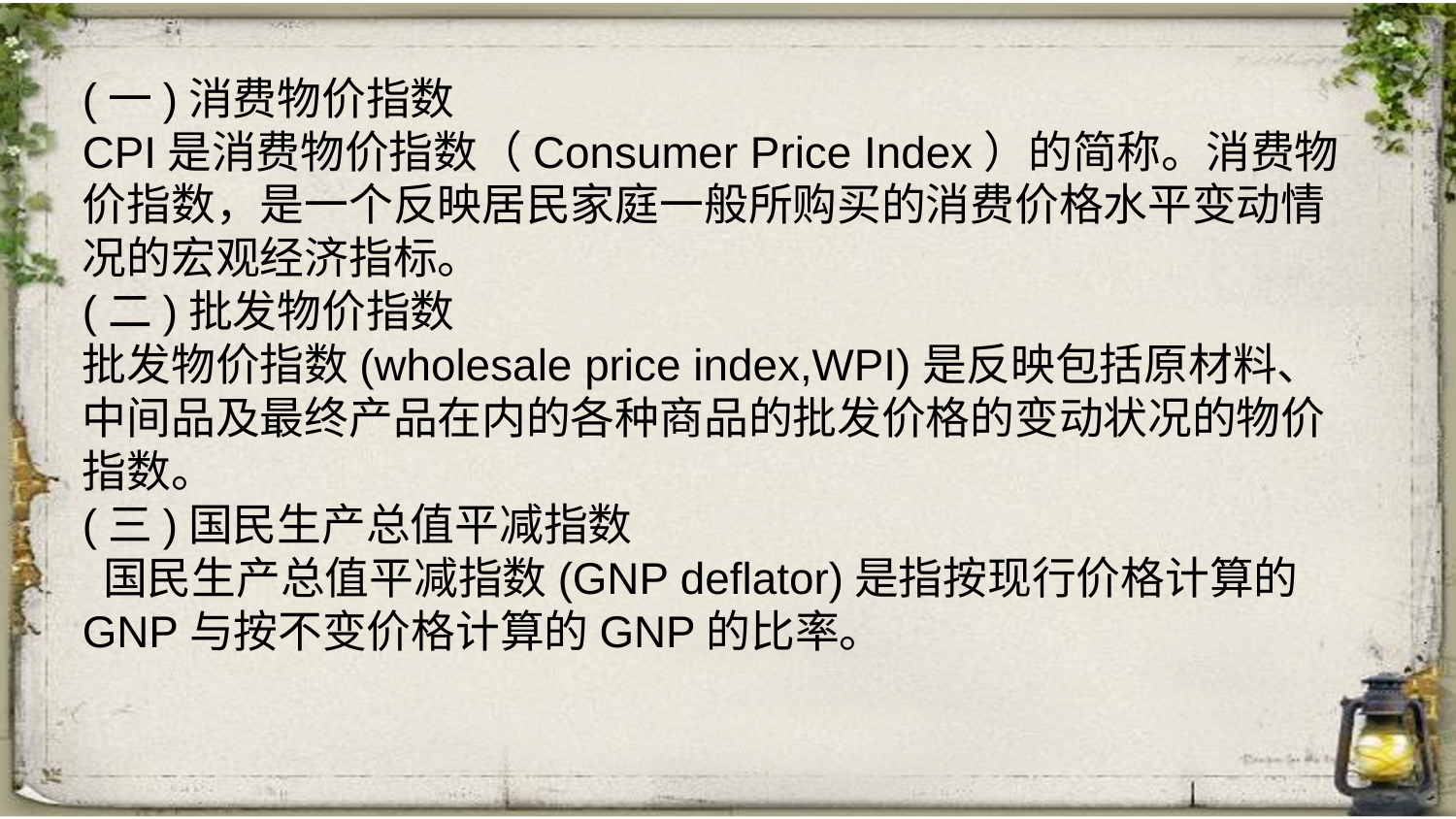

(一)消费物价指数
CPI是消费物价指数（Consumer Price Index）的简称。消费物价指数，是一个反映居民家庭一般所购买的消费价格水平变动情况的宏观经济指标。
(二)批发物价指数
批发物价指数(wholesale price index,WPI)是反映包括原材料、中间品及最终产品在内的各种商品的批发价格的变动状况的物价指数。
(三)国民生产总值平减指数
 国民生产总值平减指数(GNP deflator)是指按现行价格计算的GNP与按不变价格计算的GNP的比率。